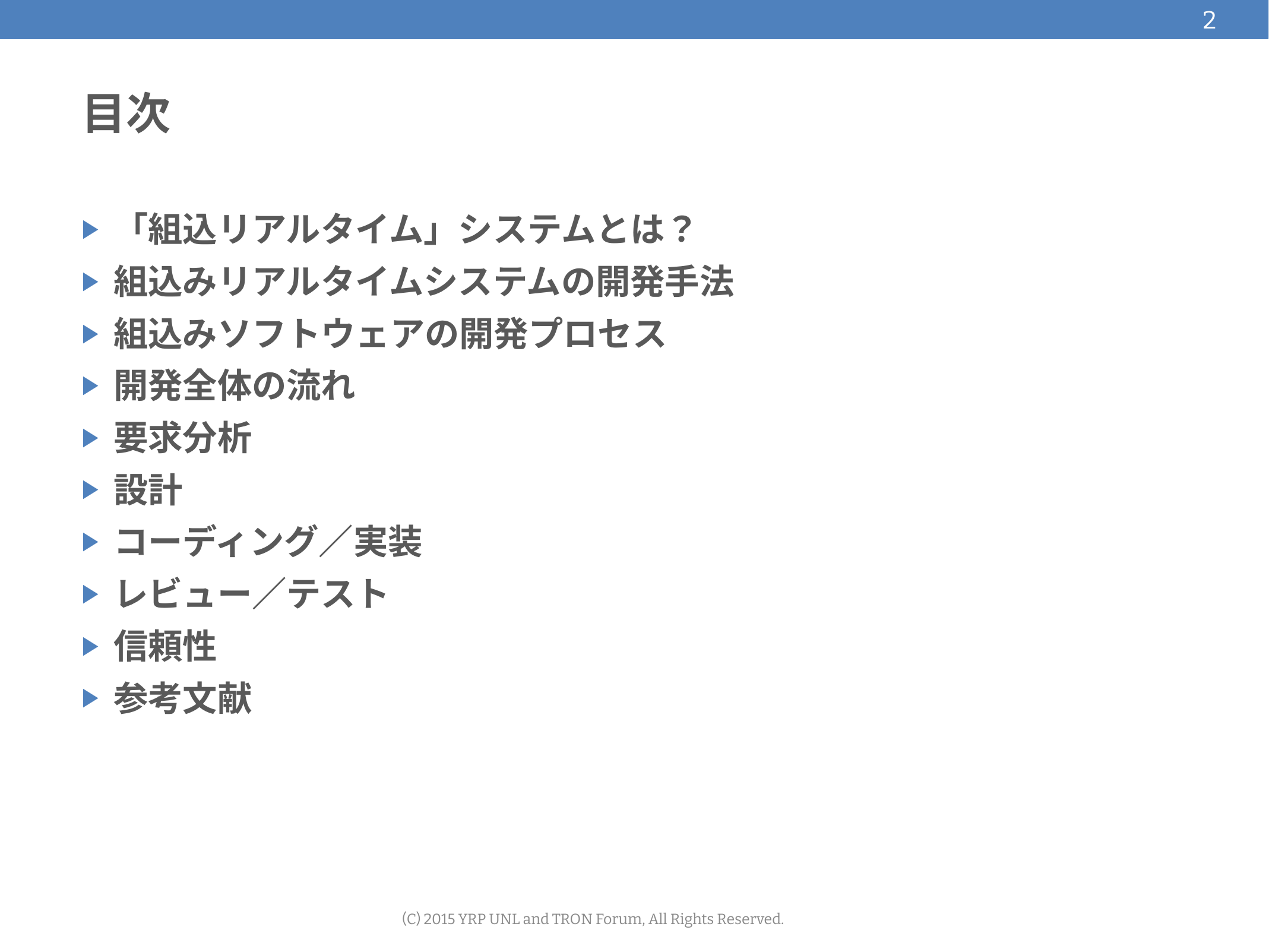

2
# 目次
「組込リアルタイム」システムとは？
組込みリアルタイムシステムの開発手法
組込みソフトウェアの開発プロセス
開発全体の流れ
要求分析
設計
コーディング／実装
レビュー／テスト
信頼性
参考文献
(C) 2015 YRP UNL and TRON Forum, All Rights Reserved.